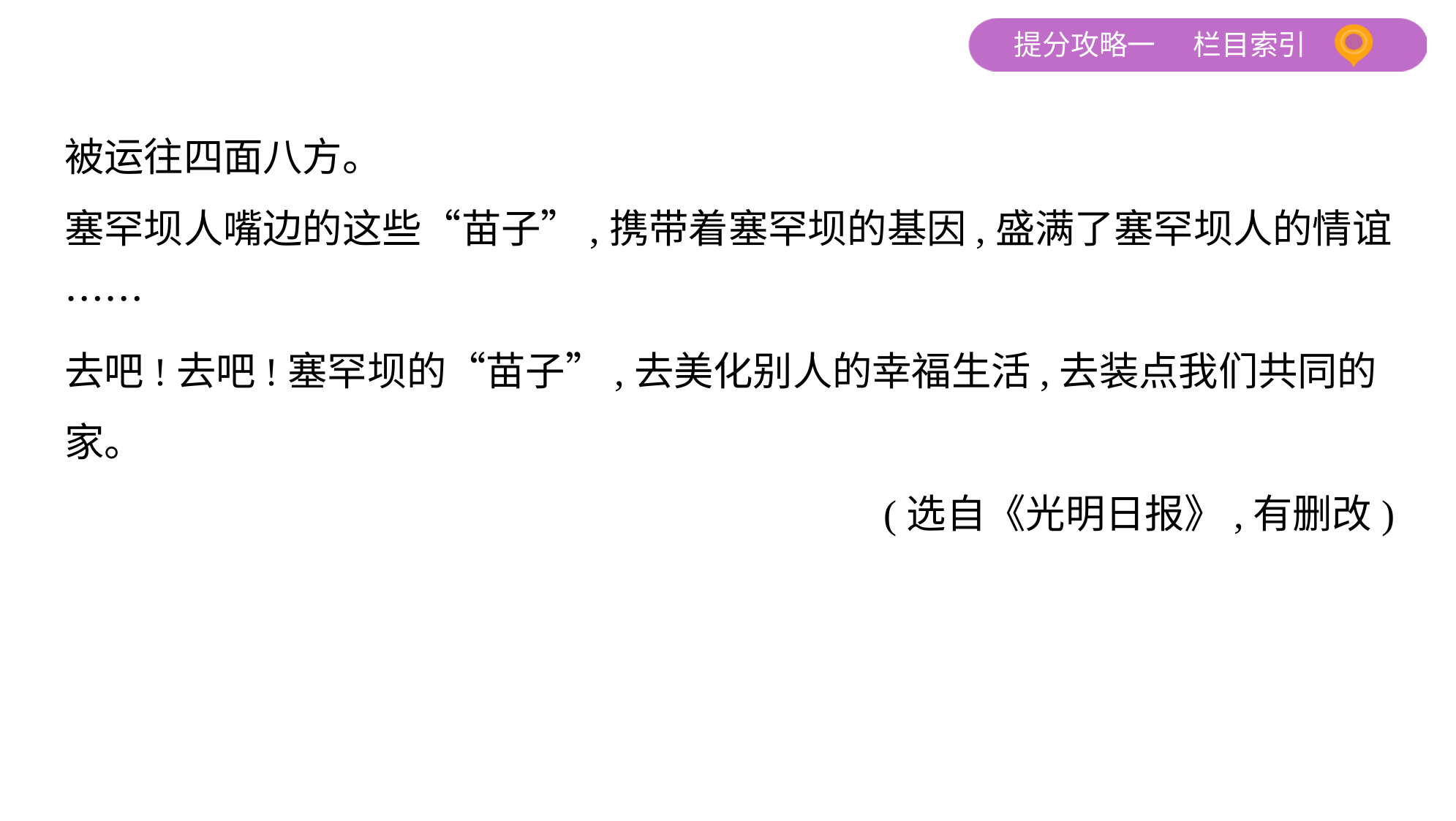

被运往四面八方。
塞罕坝人嘴边的这些“苗子”,携带着塞罕坝的基因,盛满了塞罕坝人的情谊
……
去吧!去吧!塞罕坝的“苗子”,去美化别人的幸福生活,去装点我们共同的家。
                                                                                   (选自《光明日报》,有删改)